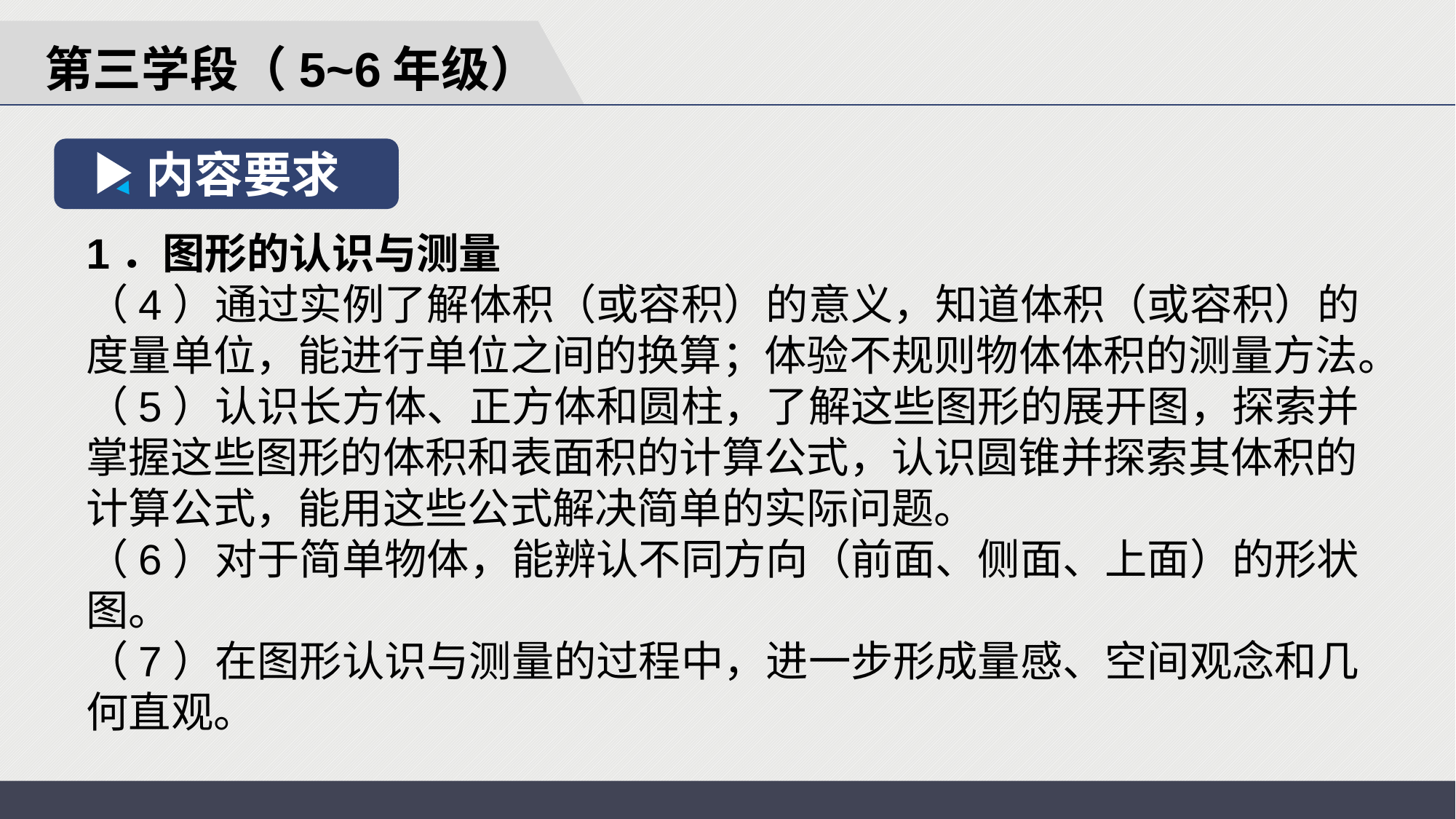

第三学段（5~6年级）
内容要求

1．图形的认识与测量
（4）通过实例了解体积（或容积）的意义，知道体积（或容积）的度量单位，能进行单位之间的换算；体验不规则物体体积的测量方法。
（5）认识长方体、正方体和圆柱，了解这些图形的展开图，探索并掌握这些图形的体积和表面积的计算公式，认识圆锥并探索其体积的计算公式，能用这些公式解决简单的实际问题。
（6）对于简单物体，能辨认不同方向（前面、侧面、上面）的形状图。
（7）在图形认识与测量的过程中，进一步形成量感、空间观念和几何直观。